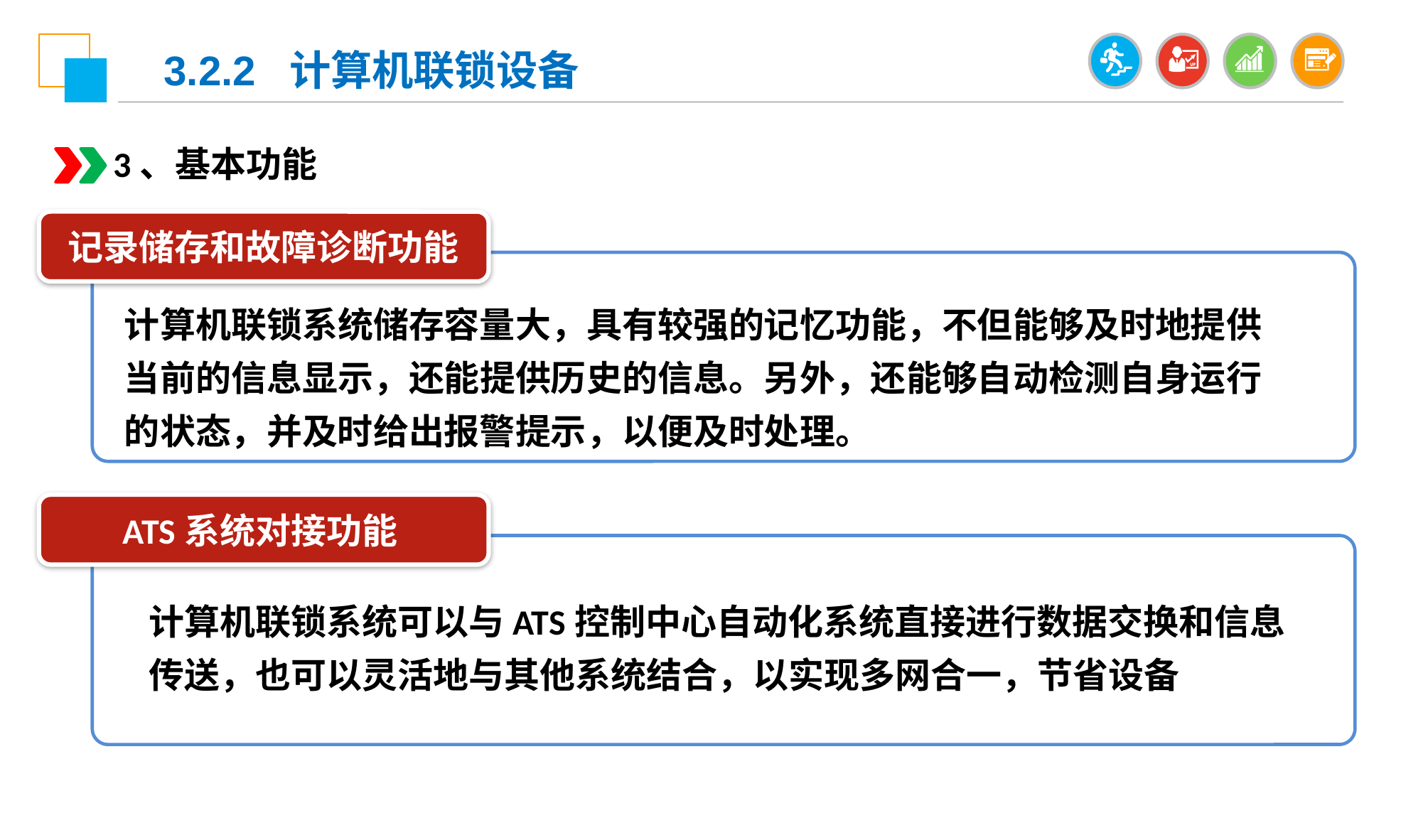

3.2.2  计算机联锁设备
3、基本功能

记录储存和故障诊断功能

计算机联锁系统储存容量大，具有较强的记忆功能，不但能够及时地提供当前的信息显示，还能提供历史的信息。另外，还能够自动检测自身运行的状态，并及时给出报警提示，以便及时处理。

ATS系统对接功能

计算机联锁系统可以与ATS控制中心自动化系统直接进行数据交换和信息传送，也可以灵活地与其他系统结合，以实现多网合一，节省设备